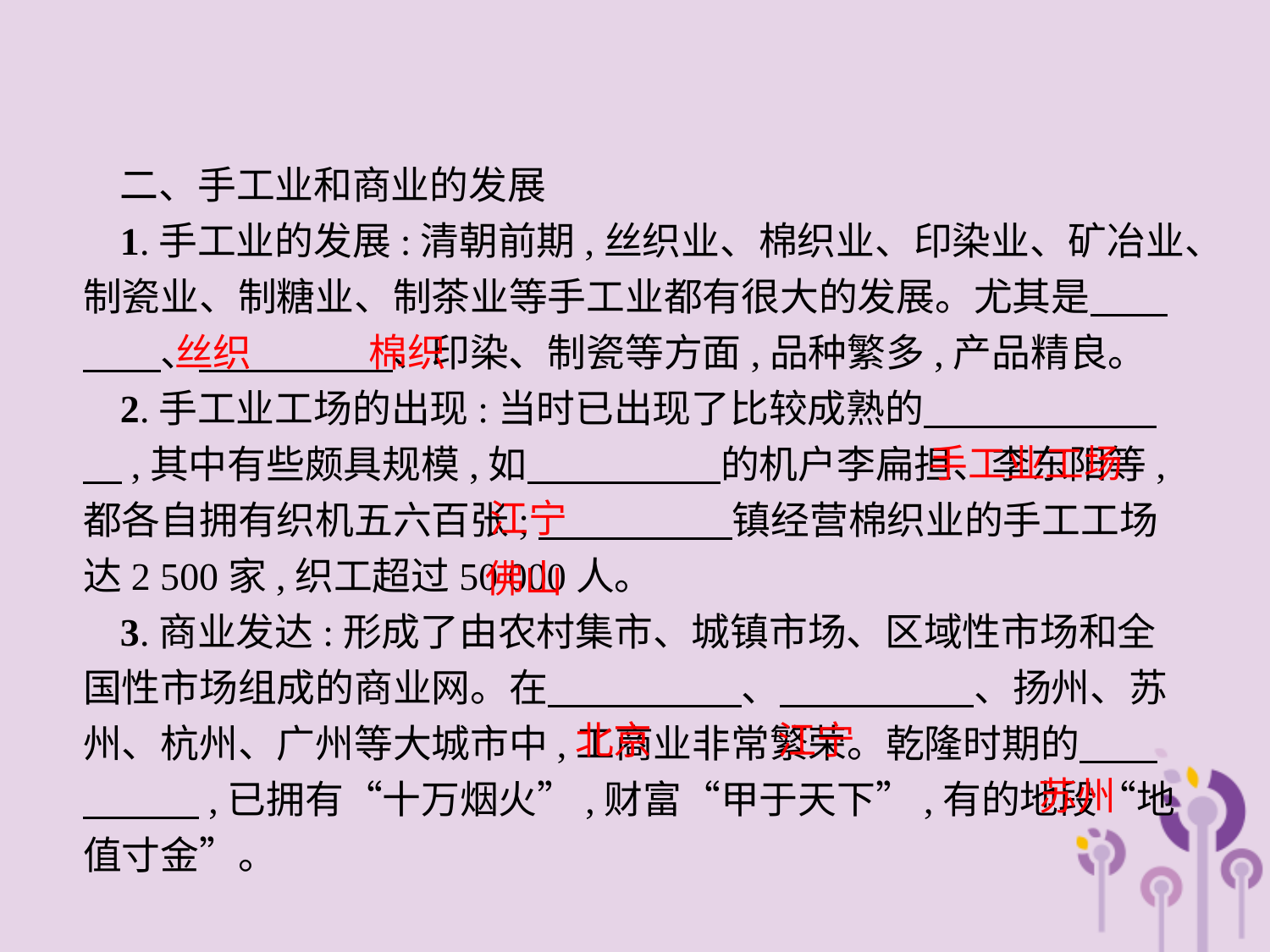

二、手工业和商业的发展
1.手工业的发展:清朝前期,丝织业、棉织业、印染业、矿冶业、制瓷业、制糖业、制茶业等手工业都有很大的发展。尤其是　　　　、　　　　　、印染、制瓷等方面,品种繁多,产品精良。
2.手工业工场的出现:当时已出现了比较成熟的　　　　　　　,其中有些颇具规模,如　　　　　的机户李扁担、李东阳等,都各自拥有织机五六百张;　　　　　镇经营棉织业的手工工场达2 500家,织工超过50 000人。
3.商业发达:形成了由农村集市、城镇市场、区域性市场和全国性市场组成的商业网。在　　　　　、　　　　　、扬州、苏州、杭州、广州等大城市中,工商业非常繁荣。乾隆时期的　　　　　,已拥有“十万烟火”,财富“甲于天下”,有的地段“地值寸金”。
丝织　         棉织
手工业工场
江宁
佛山
北京　          江宁
苏州